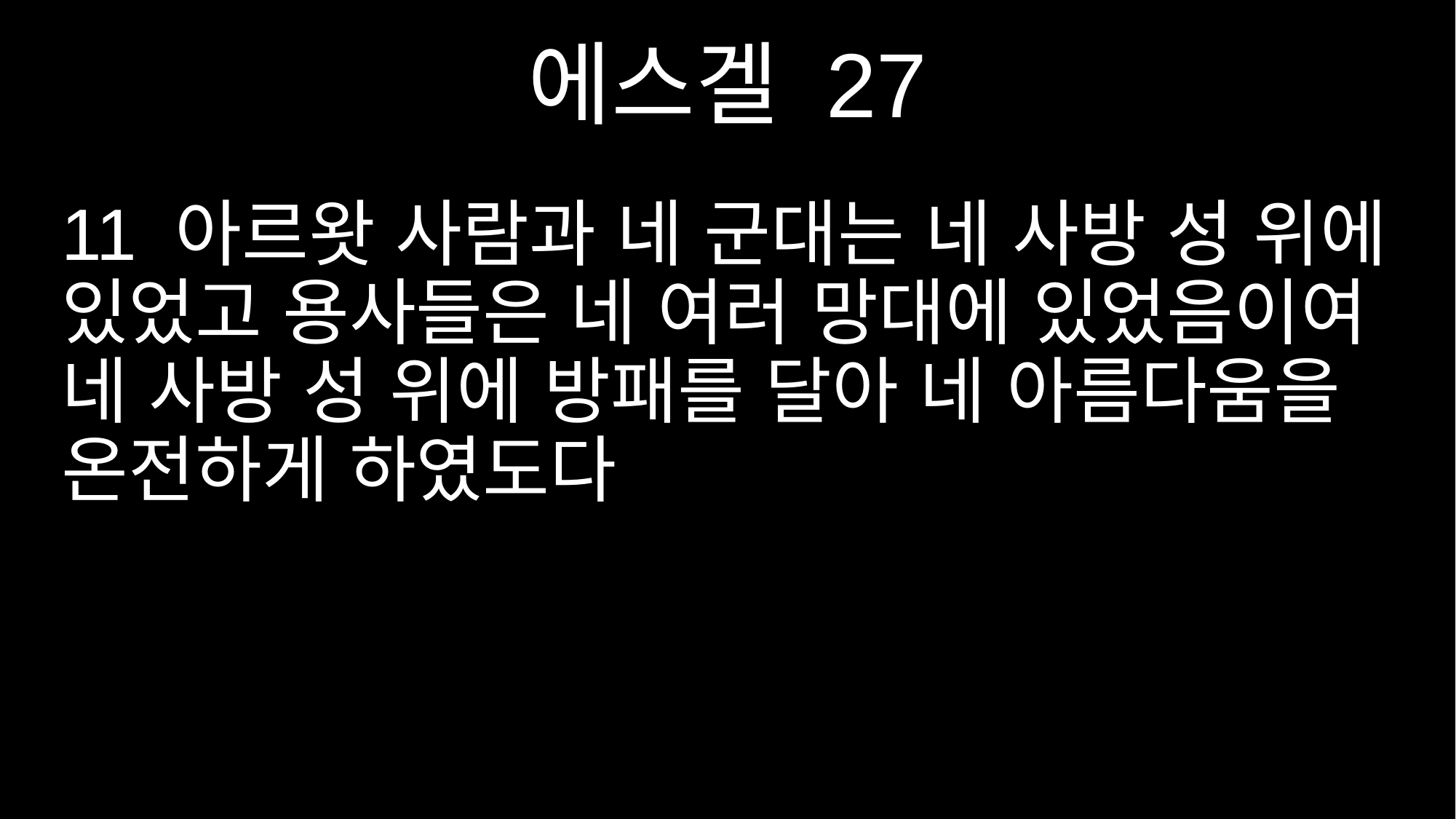

에스겔 27
11 아르왓 사람과 네 군대는 네 사방 성 위에 있었고 용사들은 네 여러 망대에 있었음이여 네 사방 성 위에 방패를 달아 네 아름다움을 온전하게 하였도다